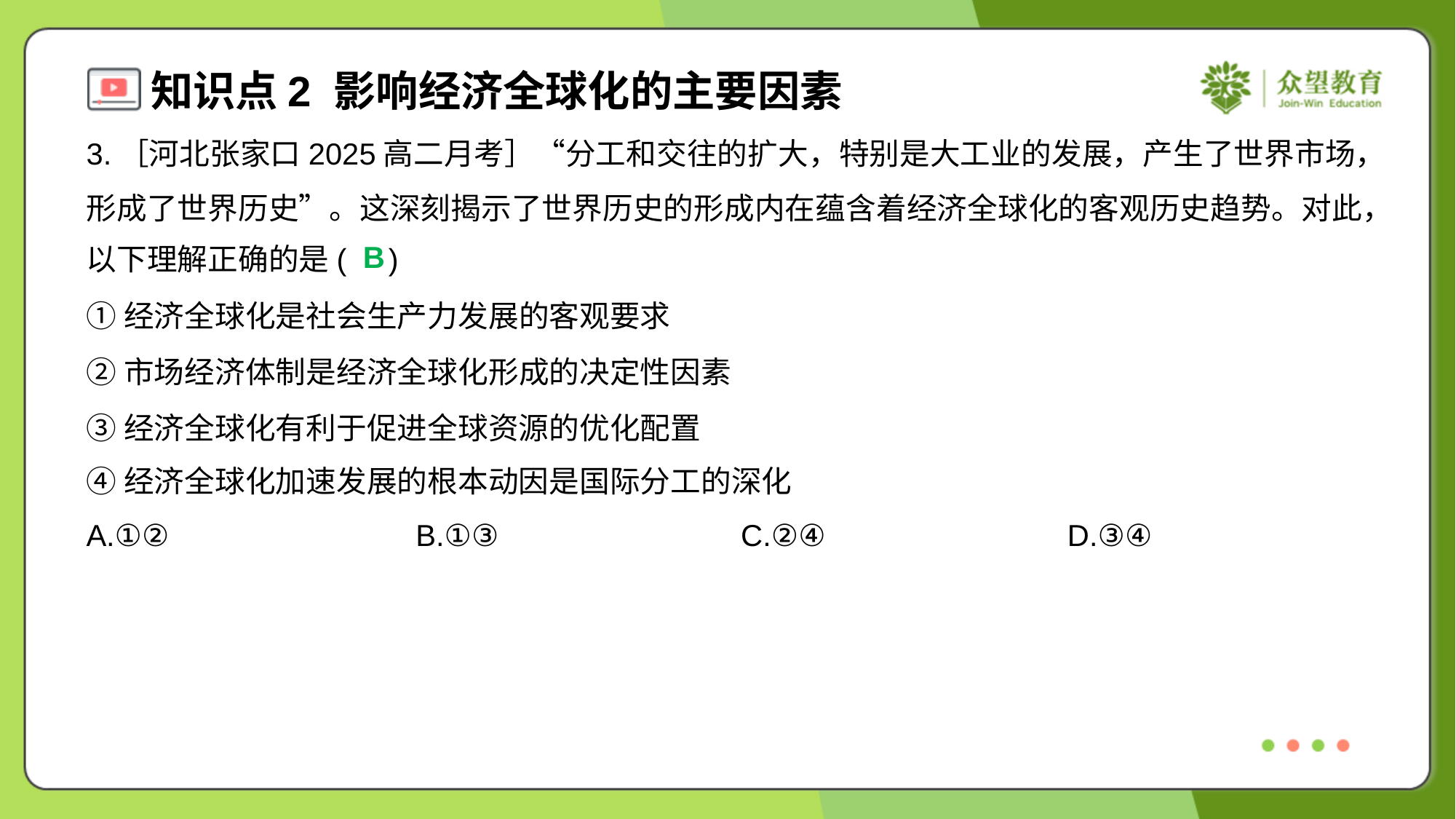

3.［河北张家口2025高二月考］“分工和交往的扩大，特别是大工业的发展，产生了世界市场，
形成了世界历史”。这深刻揭示了世界历史的形成内在蕴含着经济全球化的客观历史趋势。对此，
以下理解正确的是(     )
B
①经济全球化是社会生产力发展的客观要求
②市场经济体制是经济全球化形成的决定性因素
③经济全球化有利于促进全球资源的优化配置
④经济全球化加速发展的根本动因是国际分工的深化
A.①②	B.①③	C.②④	D.③④